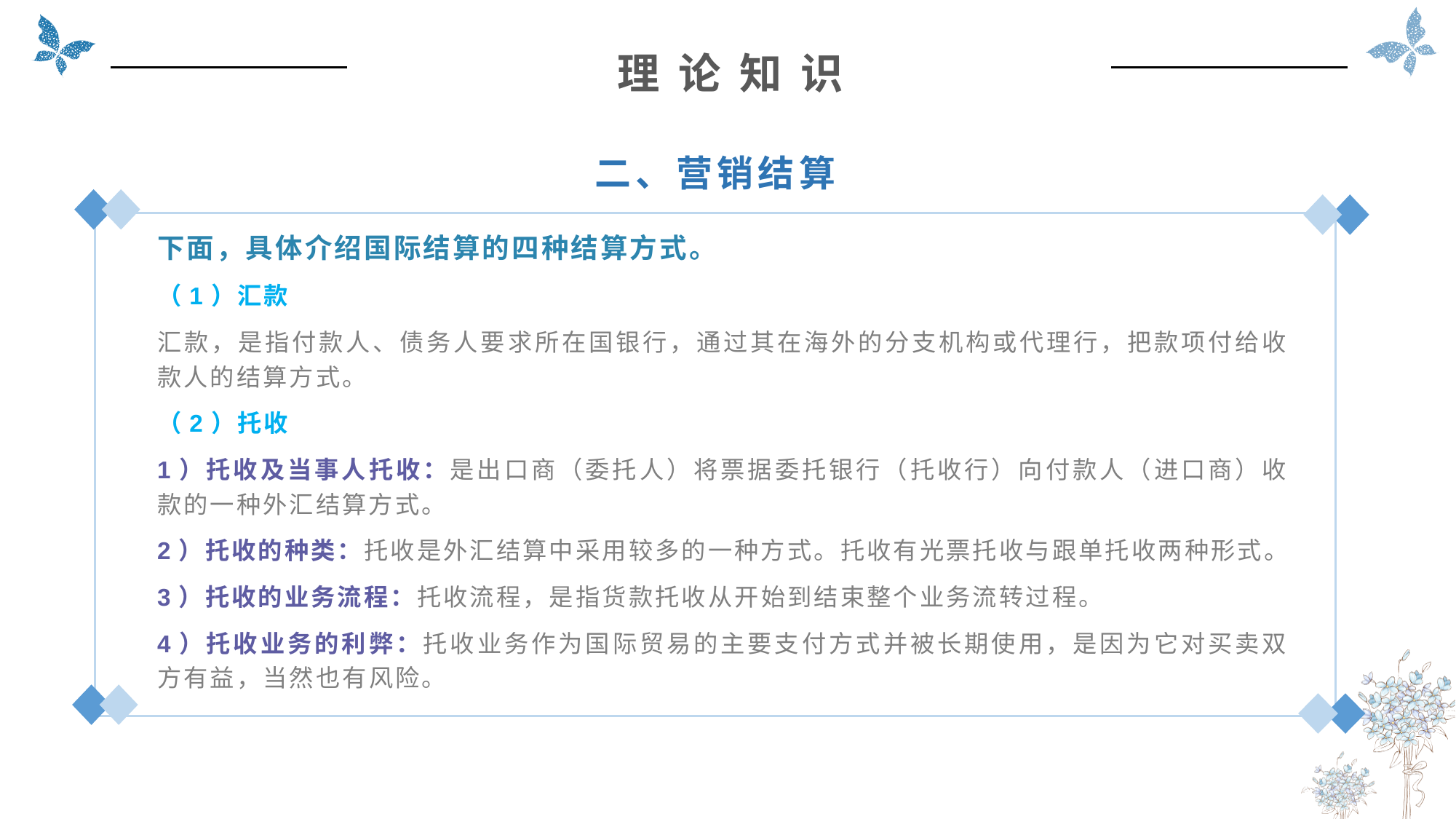

理 论 知 识
二、营销结算

下面，具体介绍国际结算的四种结算方式。
（1）汇款
汇款，是指付款人、债务人要求所在国银行，通过其在海外的分支机构或代理行，把款项付给收款人的结算方式。
（2）托收
1）托收及当事人托收：是出口商（委托人）将票据委托银行（托收行）向付款人（进口商）收款的一种外汇结算方式。
2）托收的种类：托收是外汇结算中采用较多的一种方式。托收有光票托收与跟单托收两种形式。
3）托收的业务流程：托收流程，是指货款托收从开始到结束整个业务流转过程。
4）托收业务的利弊：托收业务作为国际贸易的主要支付方式并被长期使用，是因为它对买卖双方有益，当然也有风险。